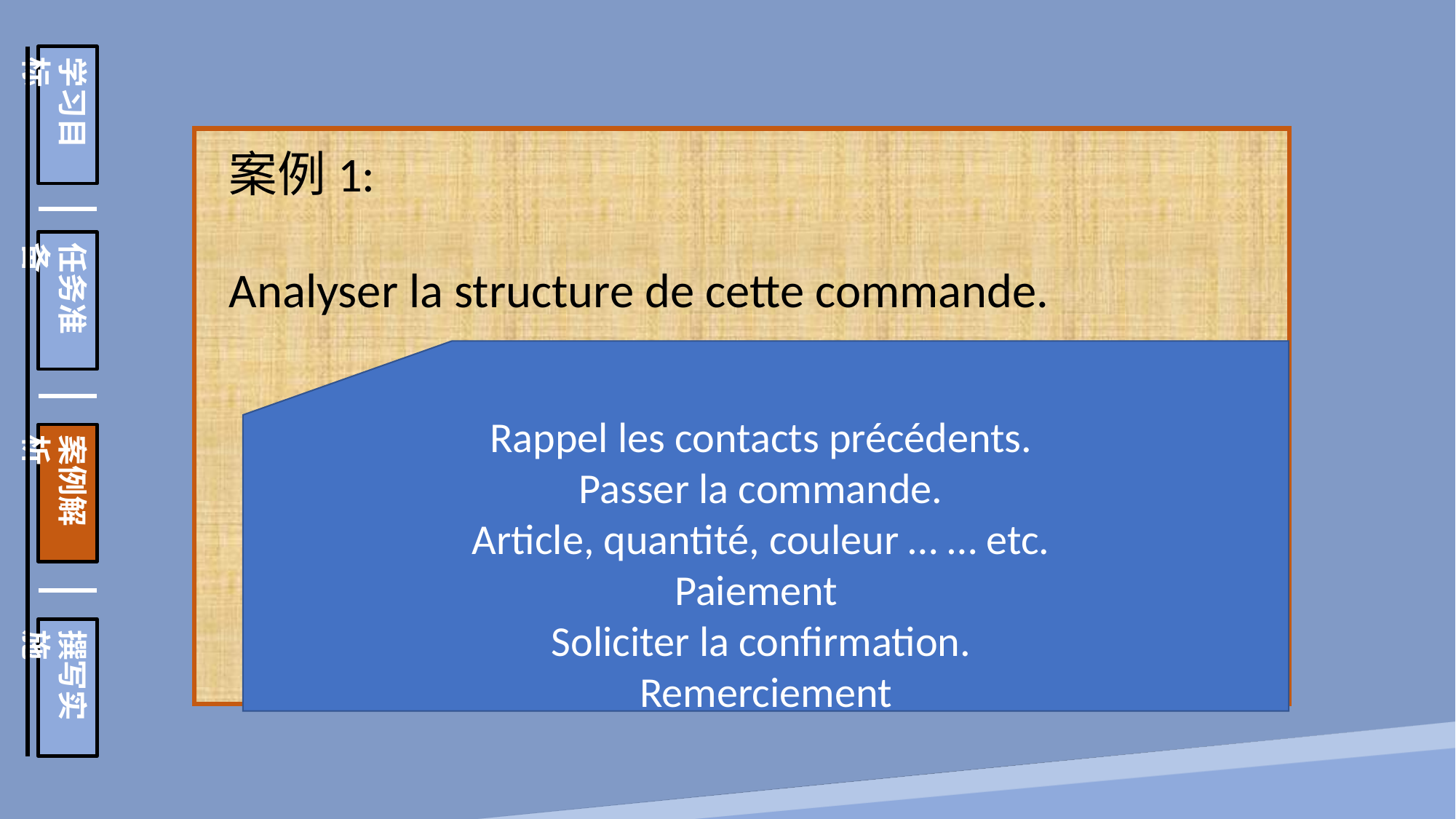

学习目标
任务准备
案例解析
撰写实施

案例1:

Analyser la structure de cette commande.

Rappel les contacts précédents.
Passer la commande.
Article, quantité, couleur … … etc.
Paiement
Soliciter la confirmation.
Remerciement